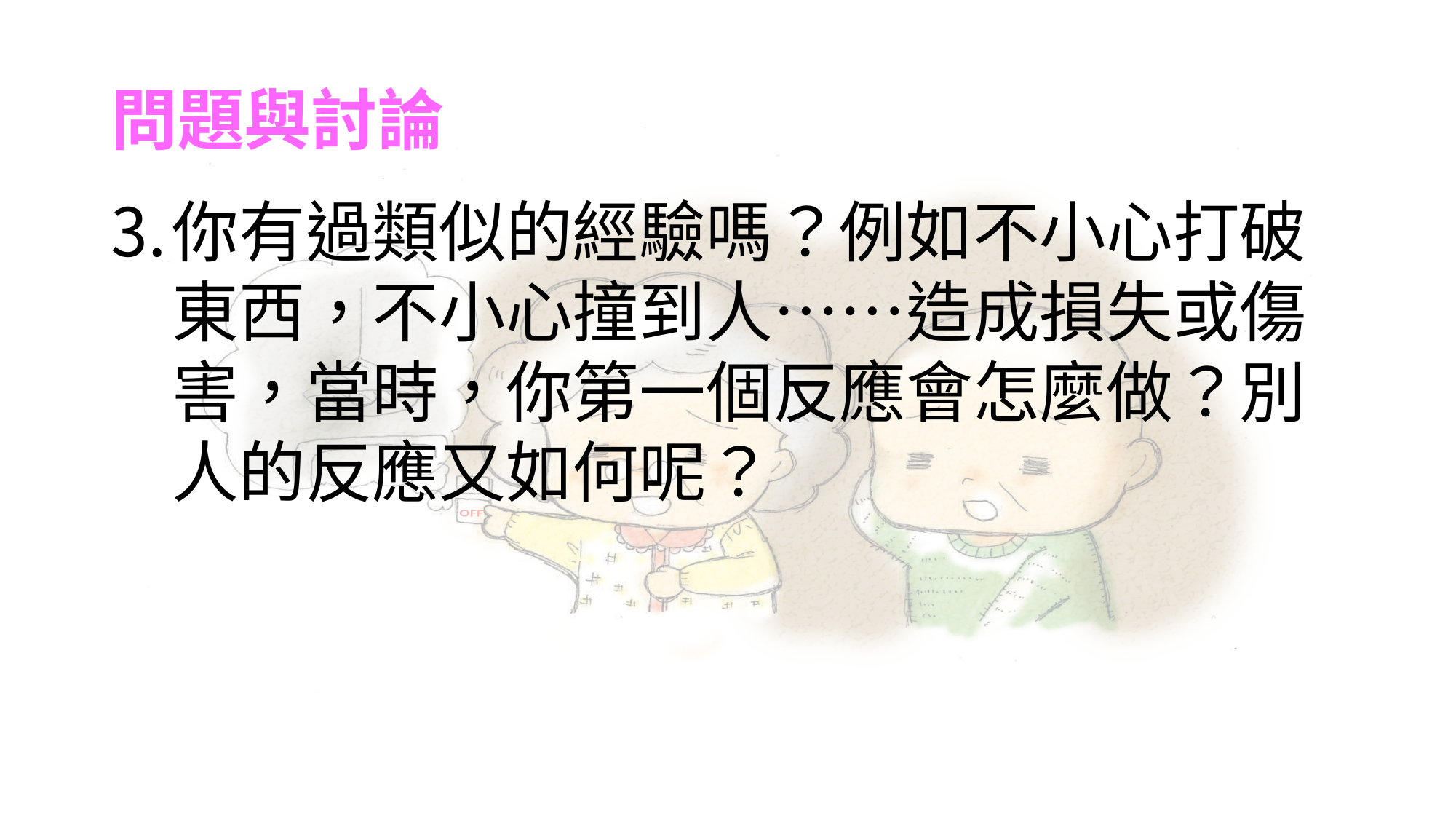

# 問題與討論
你有過類似的經驗嗎？例如不小心打破東西，不小心撞到人……造成損失或傷害，當時，你第一個反應會怎麼做？別人的反應又如何呢？